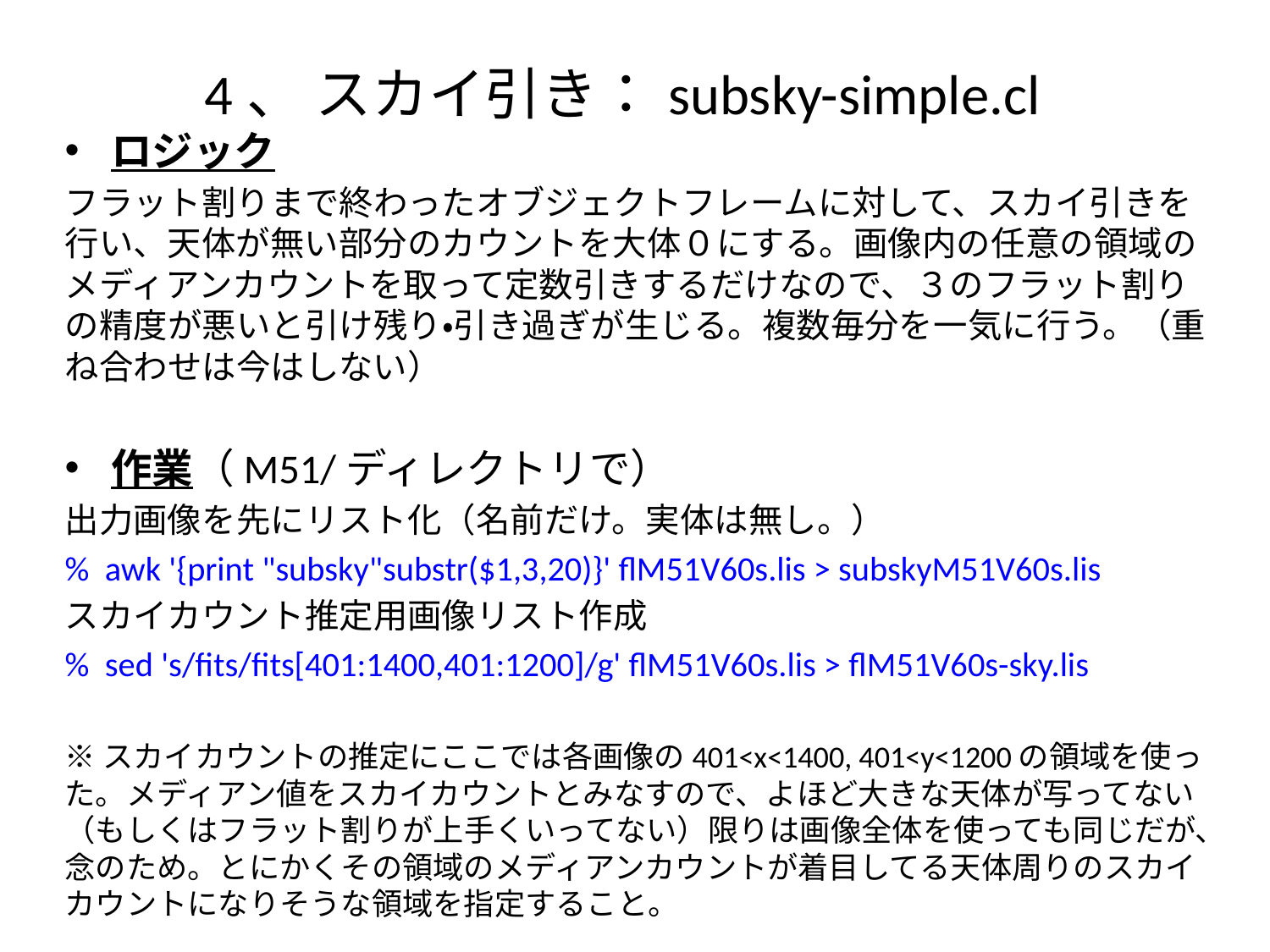

# 4、 スカイ引き：subsky-simple.cl
ロジック
フラット割りまで終わったオブジェクトフレームに対して、スカイ引きを行い、天体が無い部分のカウントを大体０にする。画像内の任意の領域のメディアンカウントを取って定数引きするだけなので、３のフラット割りの精度が悪いと引け残り・引き過ぎが生じる。複数毎分を一気に行う。（重ね合わせは今はしない）

作業（M51/ディレクトリで）
出力画像を先にリスト化（名前だけ。実体は無し。）
%  awk '{print "subsky"substr($1,3,20)}' flM51V60s.lis > subskyM51V60s.lis
スカイカウント推定用画像リスト作成
%  sed 's/fits/fits[401:1400,401:1200]/g' flM51V60s.lis > flM51V60s-sky.lis

※スカイカウントの推定にここでは各画像の401<x<1400, 401<y<1200の領域を使った。メディアン値をスカイカウントとみなすので、よほど大きな天体が写ってない（もしくはフラット割りが上手くいってない）限りは画像全体を使っても同じだが、念のため。とにかくその領域のメディアンカウントが着目してる天体周りのスカイカウントになりそうな領域を指定すること。